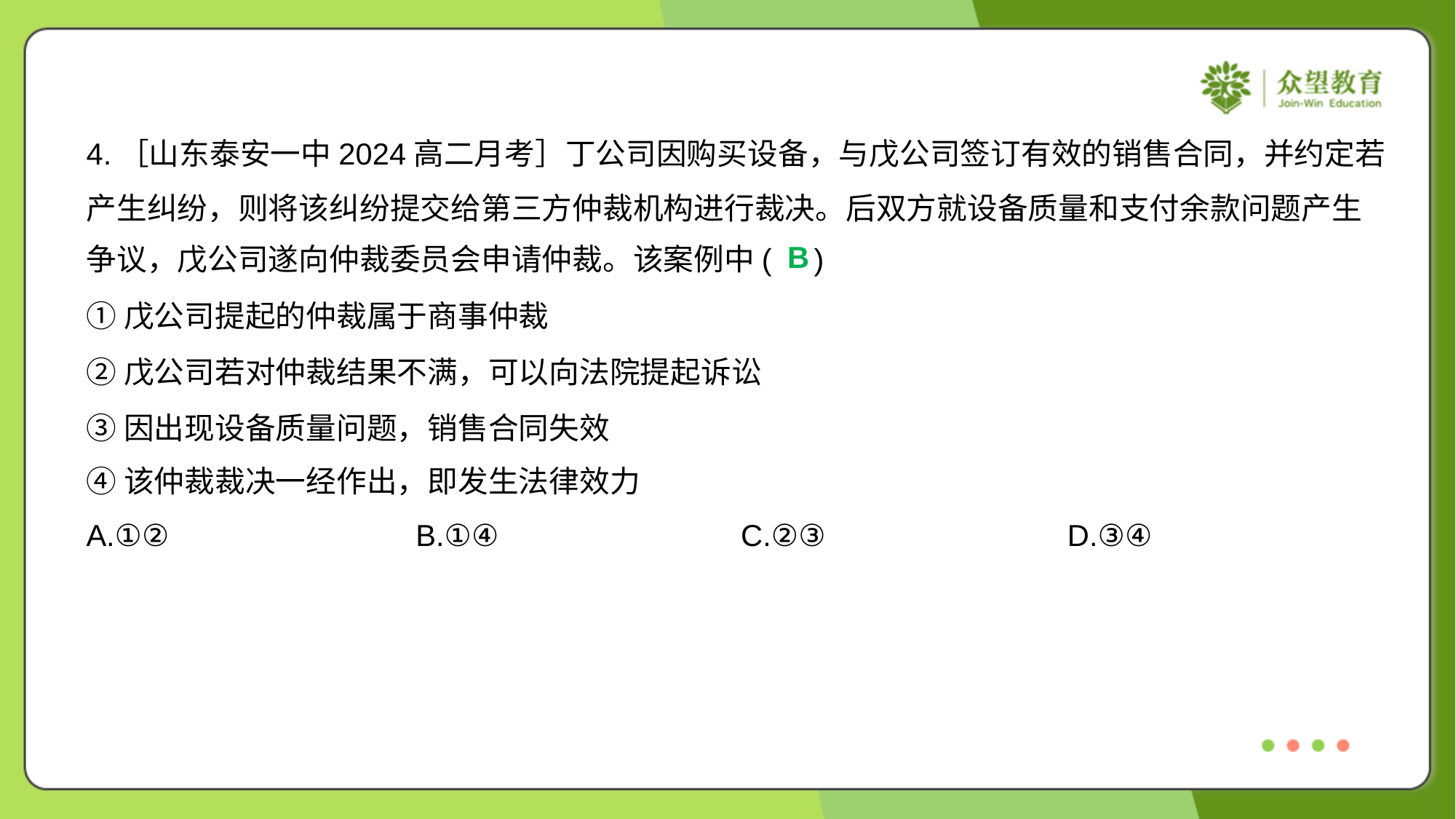

4.［山东泰安一中2024高二月考］丁公司因购买设备，与戊公司签订有效的销售合同，并约定若
产生纠纷，则将该纠纷提交给第三方仲裁机构进行裁决。后双方就设备质量和支付余款问题产生
争议，戊公司遂向仲裁委员会申请仲裁。该案例中(     )
B
①戊公司提起的仲裁属于商事仲裁
②戊公司若对仲裁结果不满，可以向法院提起诉讼
③因出现设备质量问题，销售合同失效
④该仲裁裁决一经作出，即发生法律效力
A.①②	B.①④	C.②③	D.③④